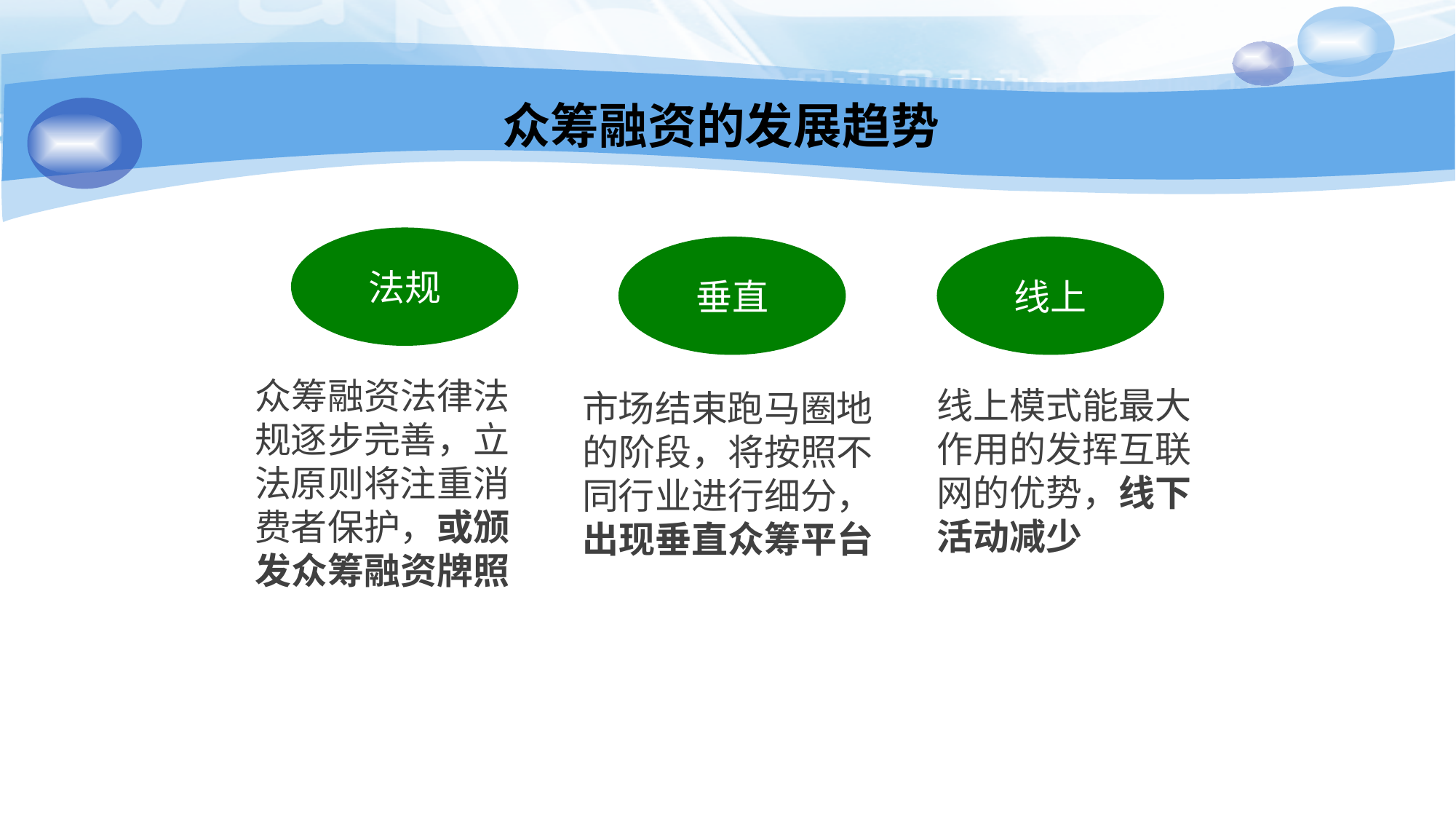

众筹融资的发展趋势

众筹融资法律法规逐步完善，立法原则将注重消费者保护，或颁发众筹融资牌照
法规
垂直
线上

市场结束跑马圈地
的阶段，将按照不同行业进行细分，出现垂直众筹平台
线上模式能最大作用的发挥互联网的优势，线下活动减少